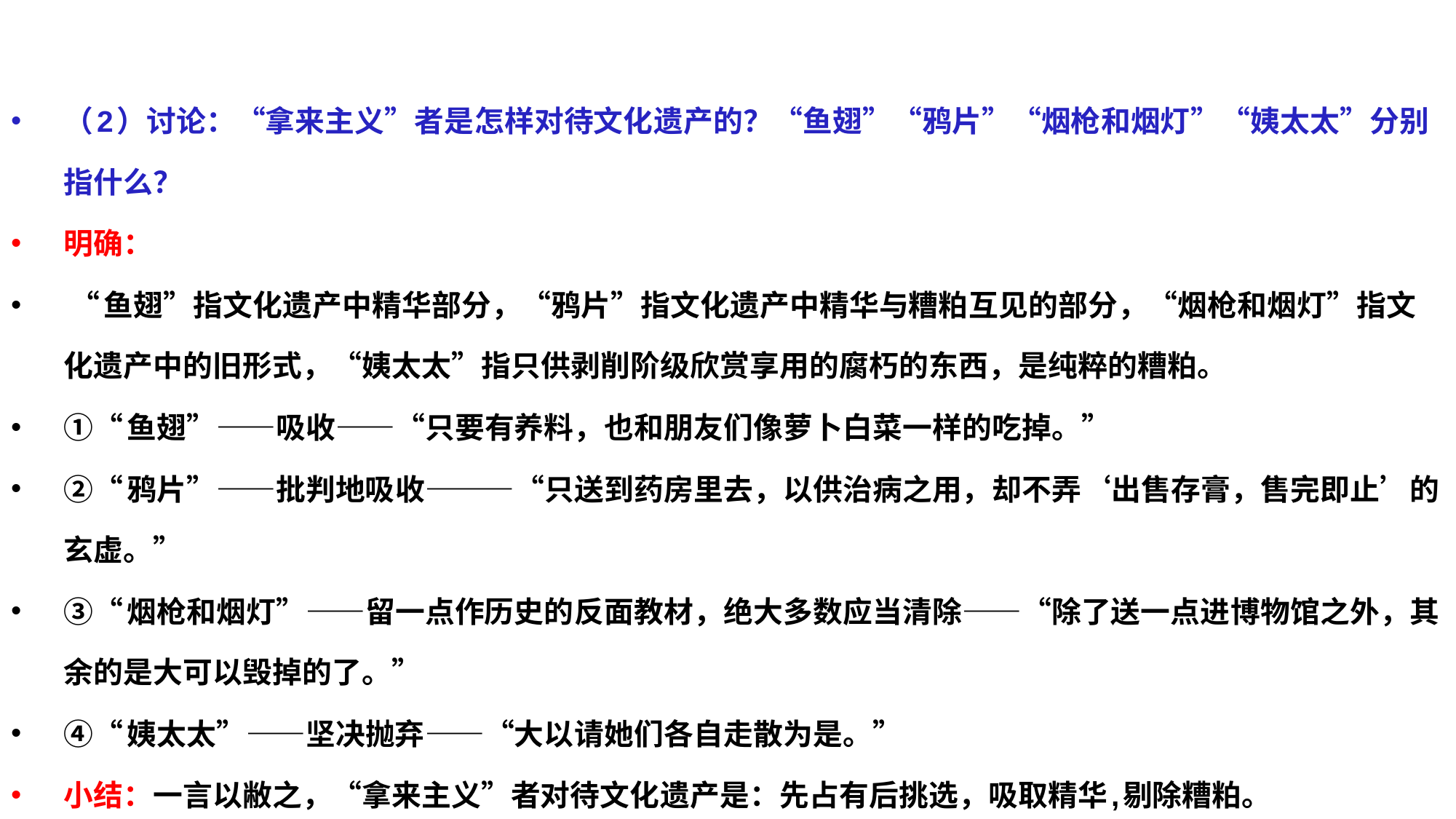

（2）讨论：“拿来主义”者是怎样对待文化遗产的？“鱼翅”“鸦片”“烟枪和烟灯”“姨太太”分别指什么？
明确：
 “鱼翅”指文化遗产中精华部分，“鸦片”指文化遗产中精华与糟粕互见的部分，“烟枪和烟灯”指文化遗产中的旧形式，“姨太太”指只供剥削阶级欣赏享用的腐朽的东西，是纯粹的糟粕。
①“鱼翅”――吸收――“只要有养料，也和朋友们像萝卜白菜一样的吃掉。”
②“鸦片”――批判地吸收―――“只送到药房里去，以供治病之用，却不弄‘出售存膏，售完即止’的玄虚。”
③“烟枪和烟灯”――留一点作历史的反面教材，绝大多数应当清除――“除了送一点进博物馆之外，其余的是大可以毁掉的了。”
④“姨太太”――坚决抛弃――“大以请她们各自走散为是。”
小结：一言以敝之，“拿来主义”者对待文化遗产是：先占有后挑选，吸取精华,剔除糟粕。